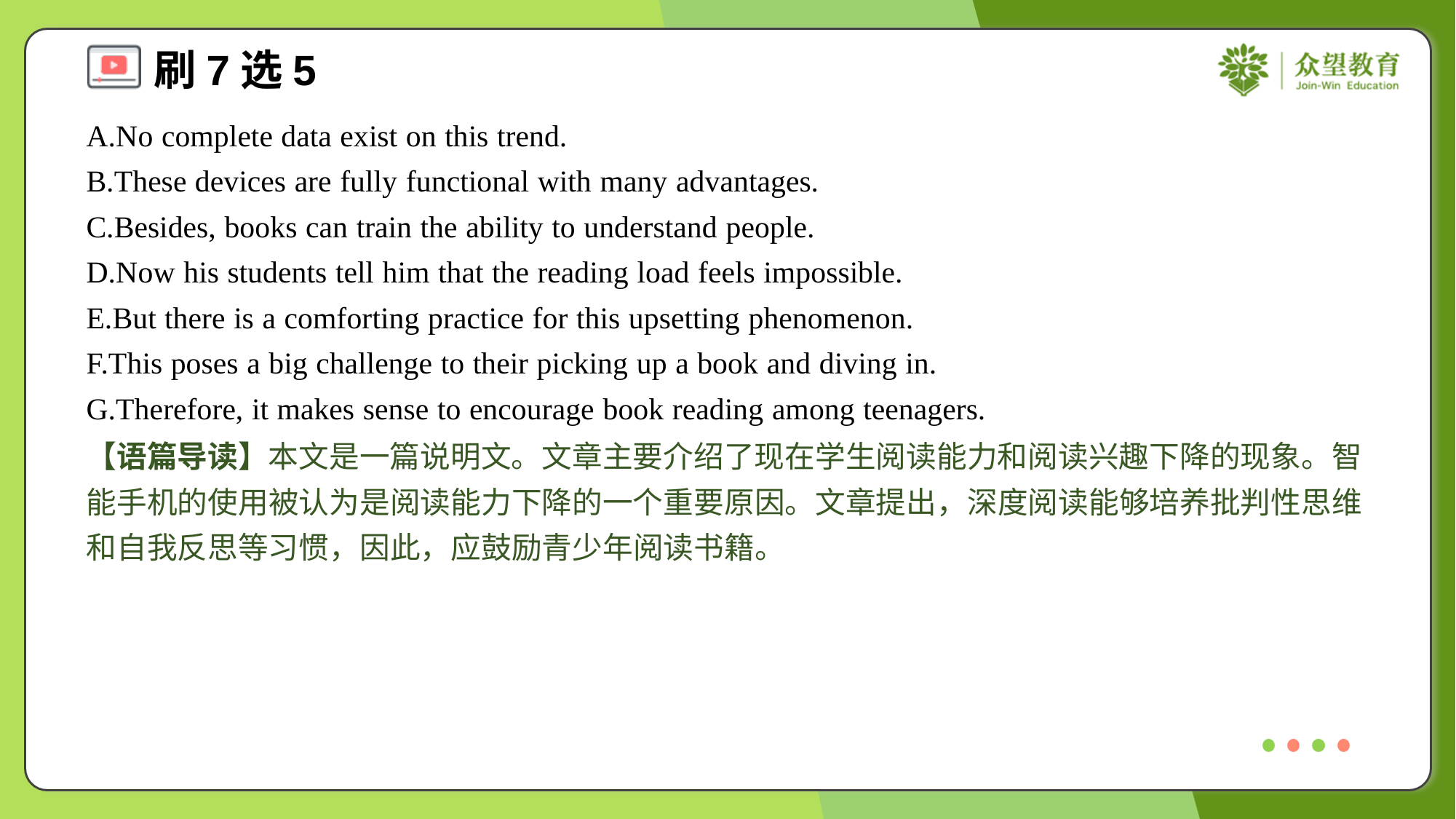

A.No complete data exist on this trend.
B.These devices are fully functional with many advantages.
C.Besides, books can train the ability to understand people.
D.Now his students tell him that the reading load feels impossible.
E.But there is a comforting practice for this upsetting phenomenon.
F.This poses a big challenge to their picking up a book and diving in.
G.Therefore, it makes sense to encourage book reading among teenagers.
【语篇导读】本文是一篇说明文。文章主要介绍了现在学生阅读能力和阅读兴趣下降的现象。智能手机的使用被认为是阅读能力下降的一个重要原因。文章提出，深度阅读能够培养批判性思维和自我反思等习惯，因此，应鼓励青少年阅读书籍。